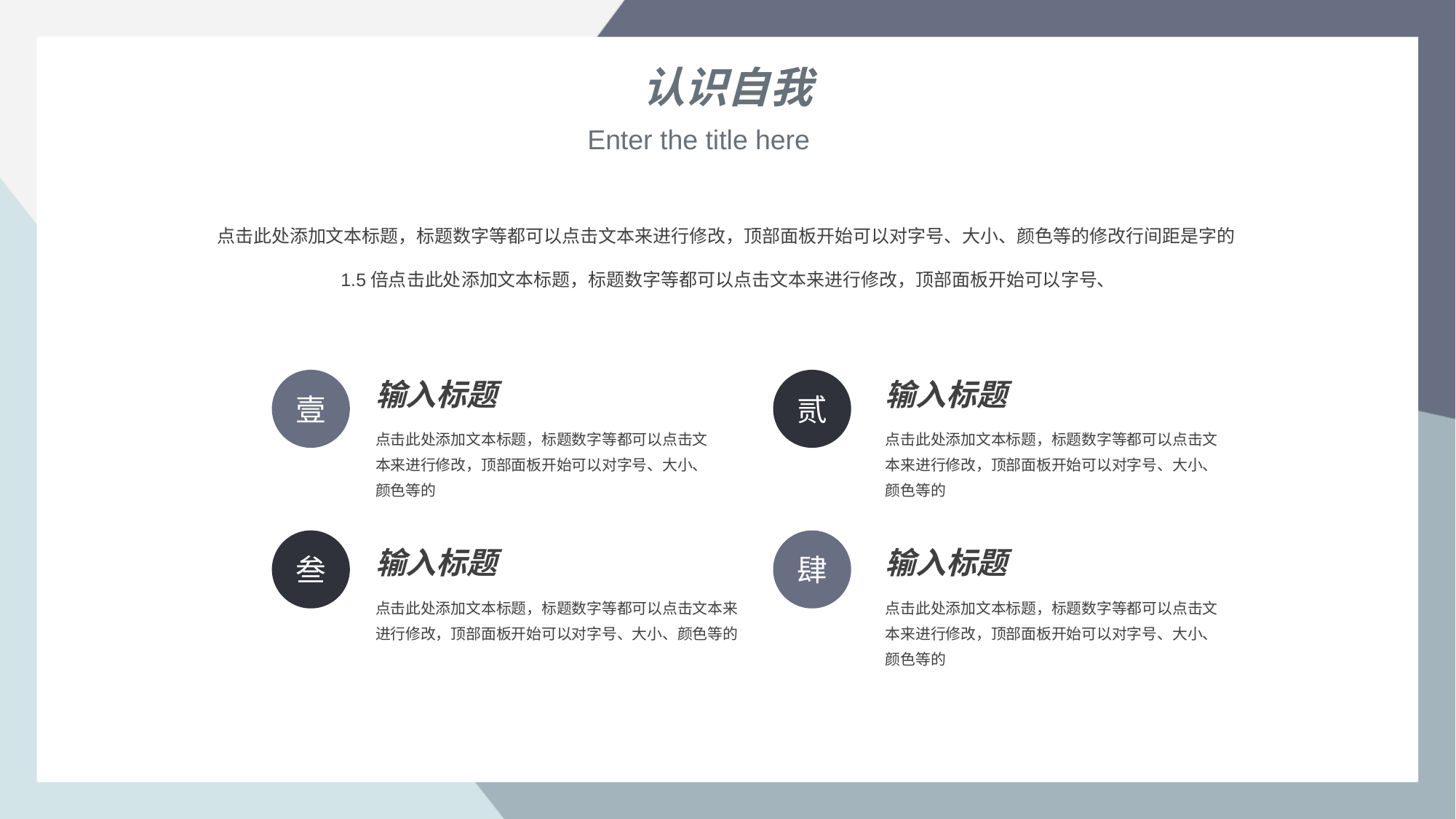

认识自我
Enter the title here
点击此处添加文本标题，标题数字等都可以点击文本来进行修改，顶部面板开始可以对字号、大小、颜色等的修改行间距是字的1.5倍点击此处添加文本标题，标题数字等都可以点击文本来进行修改，顶部面板开始可以字号、
壹
输入标题
点击此处添加文本标题，标题数字等都可以点击文本来进行修改，顶部面板开始可以对字号、大小、颜色等的
叁
输入标题
点击此处添加文本标题，标题数字等都可以点击文本来进行修改，顶部面板开始可以对字号、大小、颜色等的
贰
输入标题
点击此处添加文本标题，标题数字等都可以点击文本来进行修改，顶部面板开始可以对字号、大小、颜色等的
肆
输入标题
点击此处添加文本标题，标题数字等都可以点击文本来进行修改，顶部面板开始可以对字号、大小、颜色等的